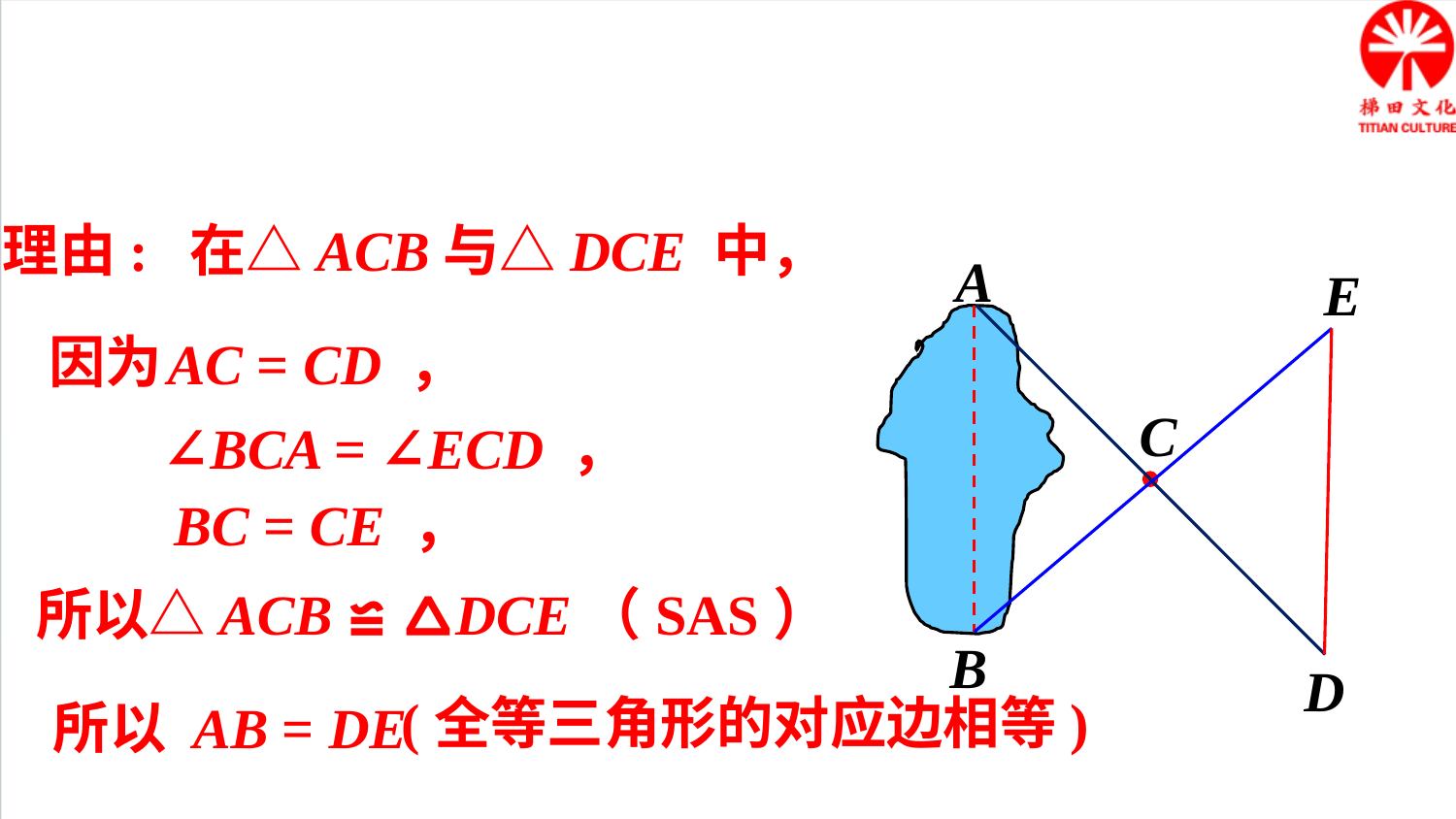

理由:  在△ACB与△DCE 中，
A

B
E
因为
AC = CD ，
∠BCA = ∠ECD ，
BC = CE ，
C

所以△ACB ≌ △DCE（SAS）
D
(全等三角形的对应边相等)
所以 AB = DE